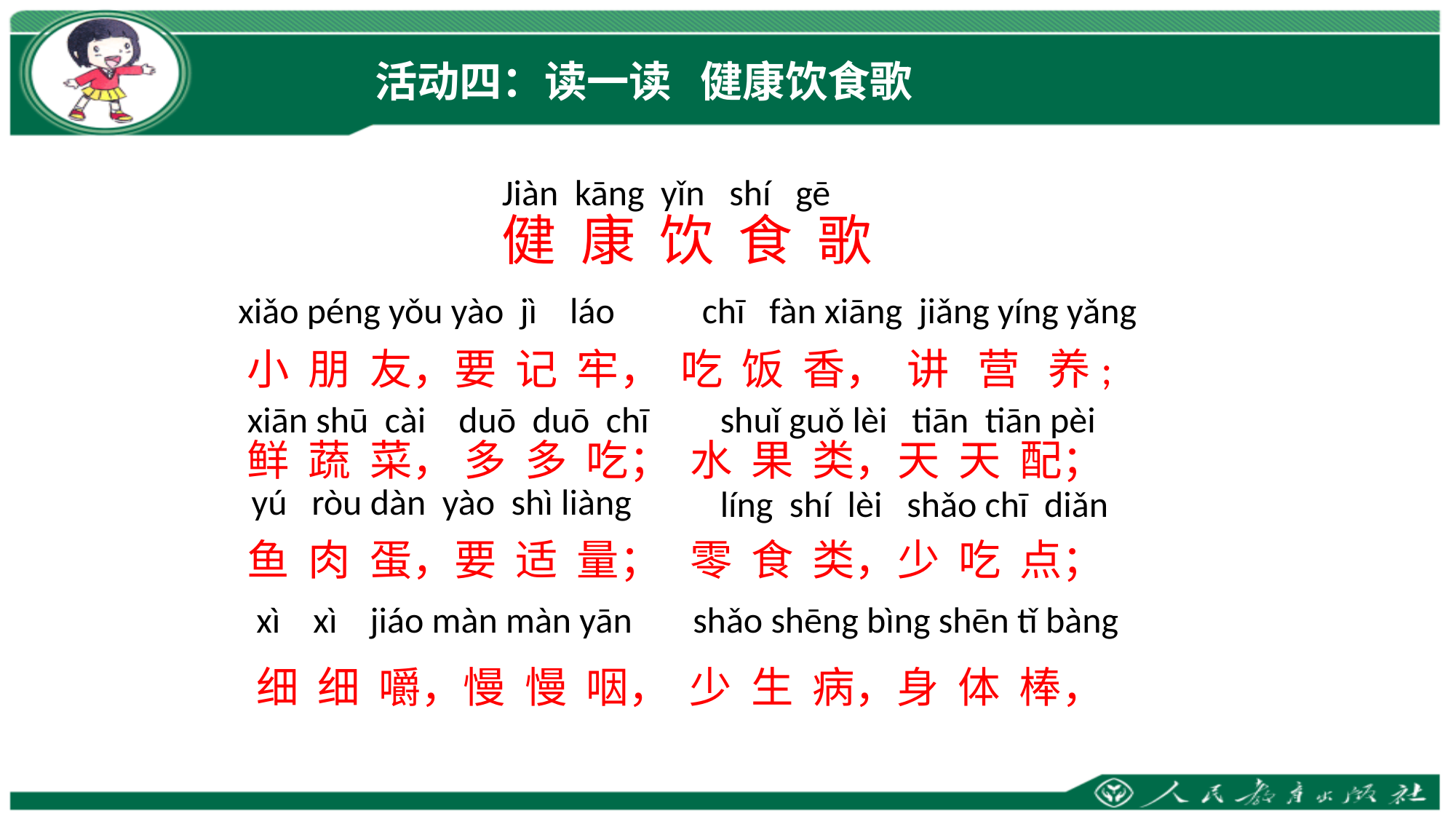

活动四：读一读   健康饮食歌
Jiàn  kāng  yǐn   shí   gē
健  康  饮  食  歌

chī   fàn xiāng  jiǎng yíng yǎng
xiǎo péng yǒu yào  jì    láo
小  朋  友，要  记  牢，  吃  饭  香，  讲   营   养;

xiān shū  cài    duō  duō  chī
shuǐ guǒ lèi   tiān  tiān pèi
鲜  蔬  菜， 多  多  吃；  水  果  类，天  天  配；
 yú   ròu dàn  yào  shì liàng
líng  shí  lèi   shǎo chī  diǎn
鱼  肉  蛋，要  适  量；   零  食  类，少  吃  点；

xì    xì    jiáo màn màn yān
shǎo shēng bìng shēn tǐ bàng
细  细  嚼，慢  慢  咽，  少  生  病，身  体  棒，